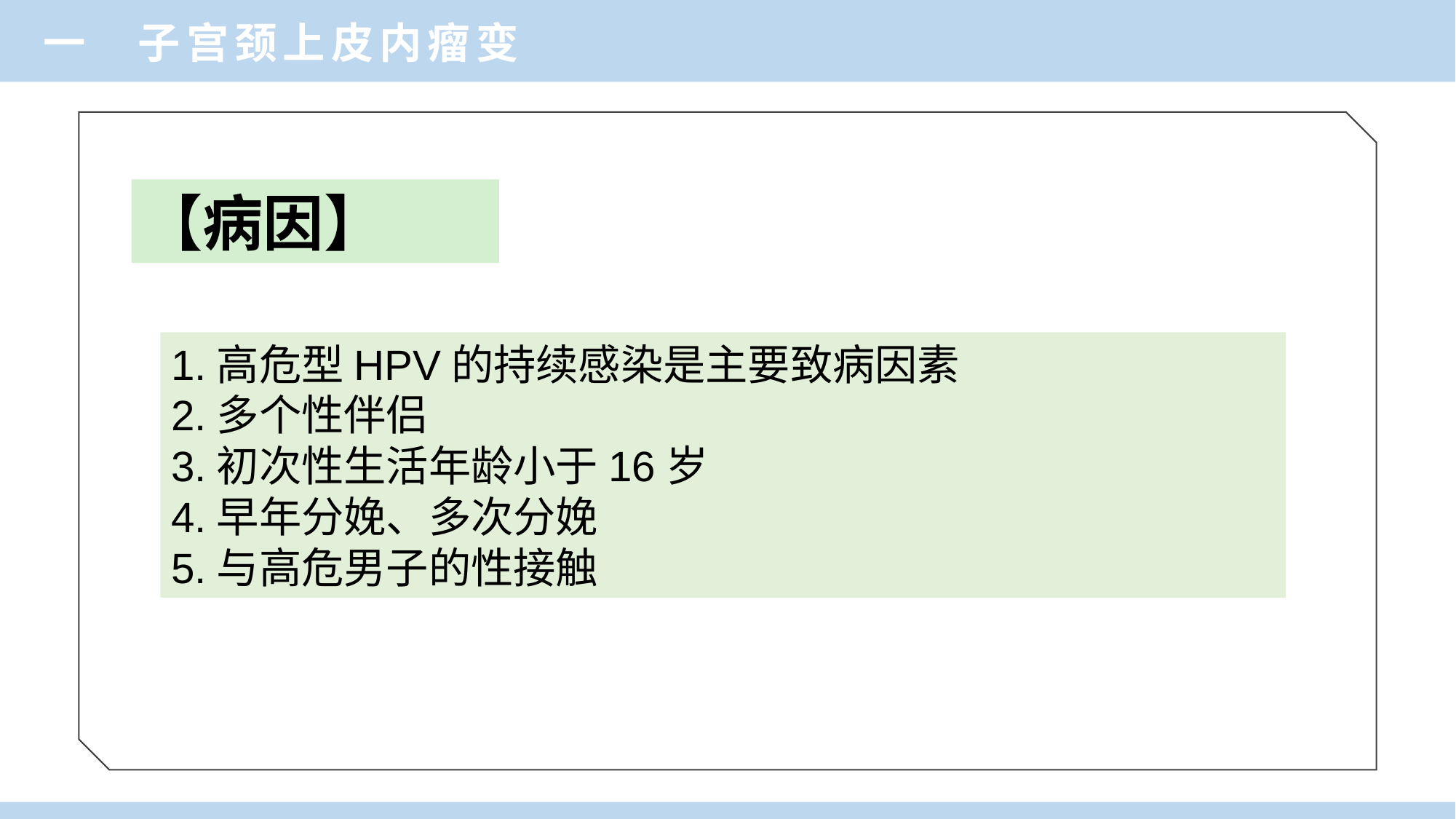

一   子宫颈上皮内瘤变

【病因】
1.高危型HPV的持续感染是主要致病因素
2.多个性伴侣
3.初次性生活年龄小于16岁
4.早年分娩、多次分娩
5.与高危男子的性接触